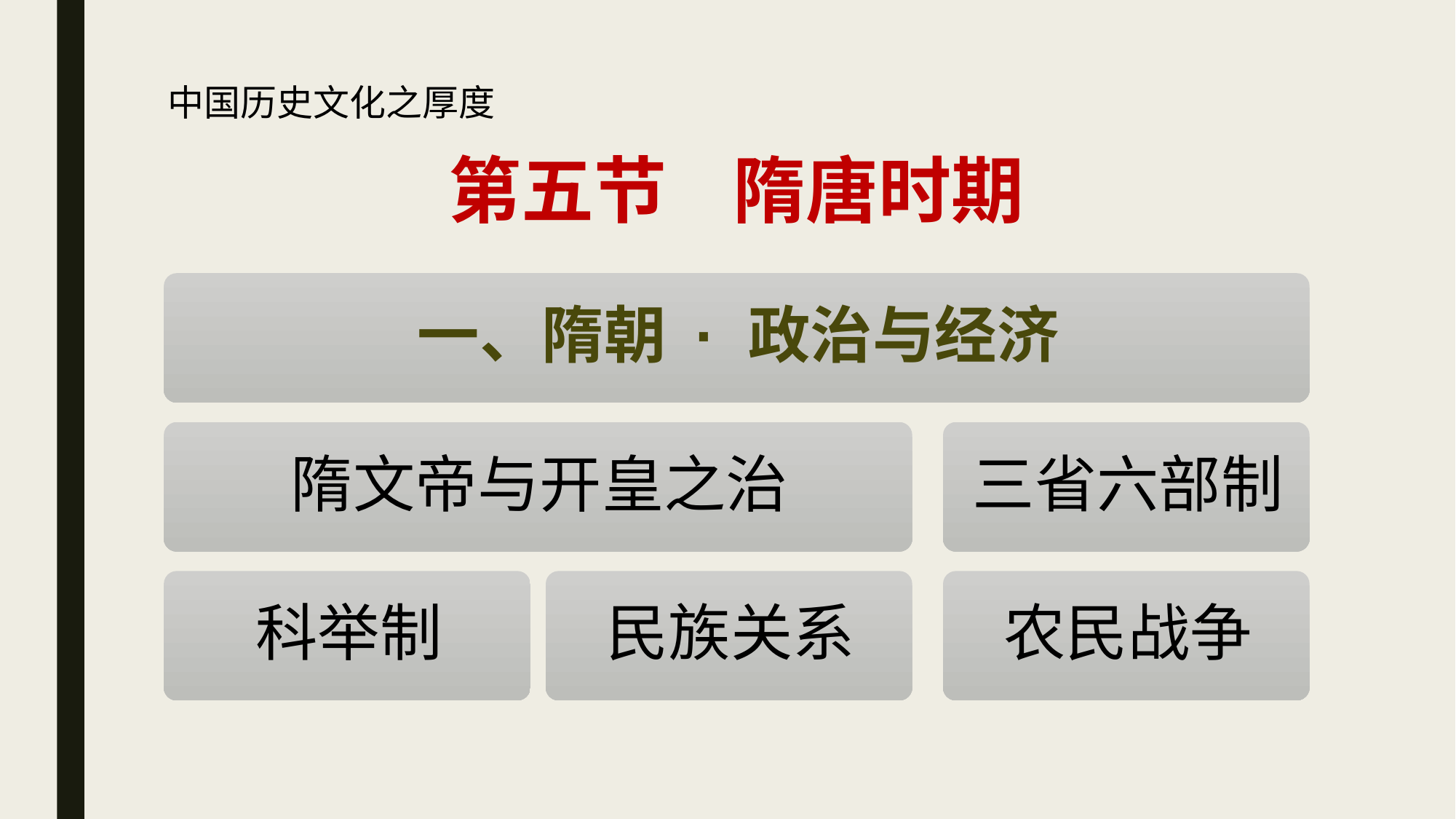

中国历史文化之厚度
# 第五节    隋唐时期
一、隋朝 · 政治与经济
隋文帝与开皇之治
科举制
民族关系
三省六部制
农民战争